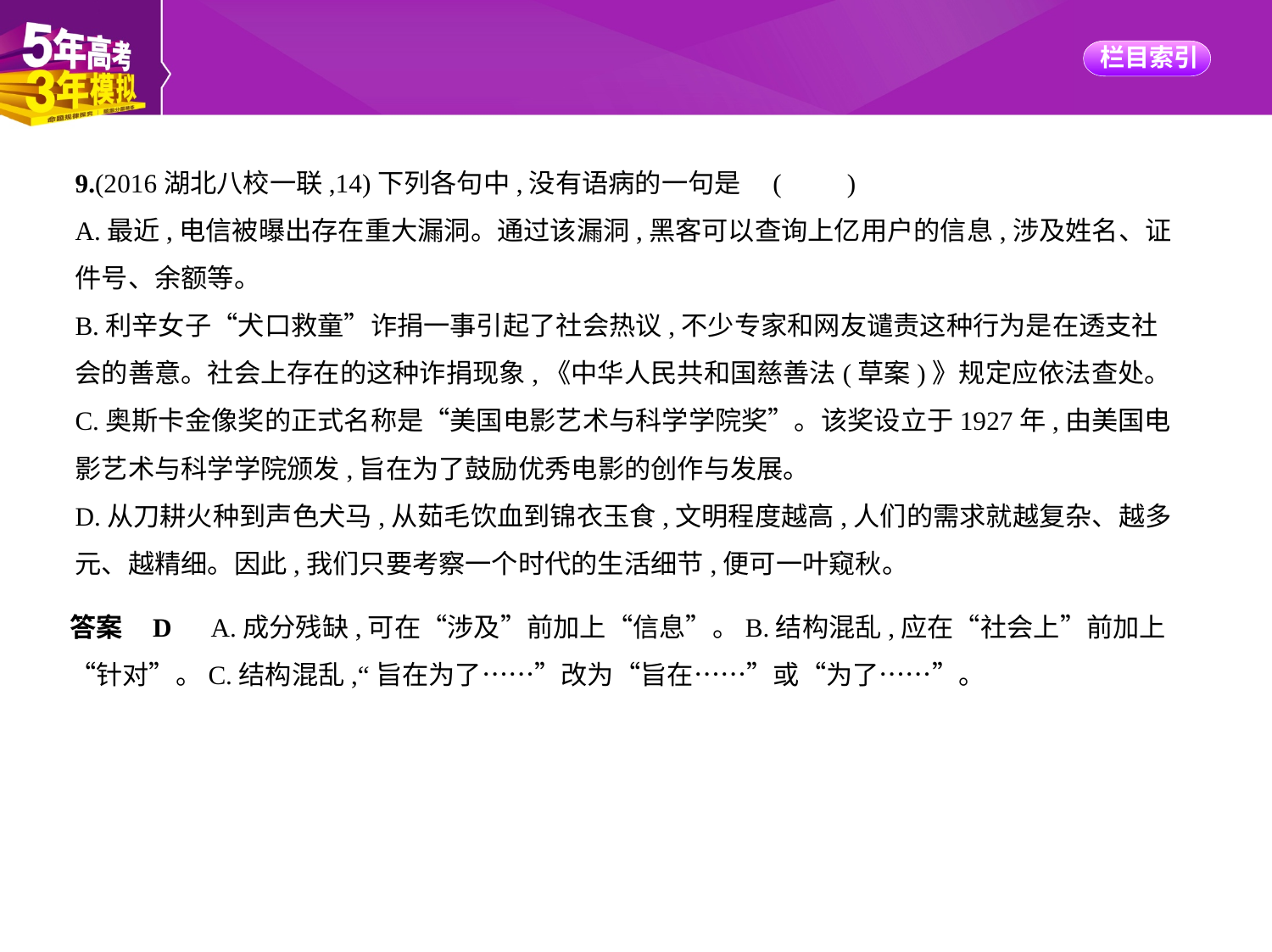

9.(2016湖北八校一联,14)下列各句中,没有语病的一句是 (　　)
A.最近,电信被曝出存在重大漏洞。通过该漏洞,黑客可以查询上亿用户的信息,涉及姓名、证
件号、余额等。
B.利辛女子“犬口救童”诈捐一事引起了社会热议,不少专家和网友谴责这种行为是在透支社
会的善意。社会上存在的这种诈捐现象,《中华人民共和国慈善法(草案)》规定应依法查处。
C.奥斯卡金像奖的正式名称是“美国电影艺术与科学学院奖”。该奖设立于1927年,由美国电
影艺术与科学学院颁发,旨在为了鼓励优秀电影的创作与发展。
D.从刀耕火种到声色犬马,从茹毛饮血到锦衣玉食,文明程度越高,人们的需求就越复杂、越多
元、越精细。因此,我们只要考察一个时代的生活细节,便可一叶窥秋。
答案    D　A.成分残缺,可在“涉及”前加上“信息”。B.结构混乱,应在“社会上”前加上
“针对”。C.结构混乱,“旨在为了……”改为“旨在……”或“为了……”。